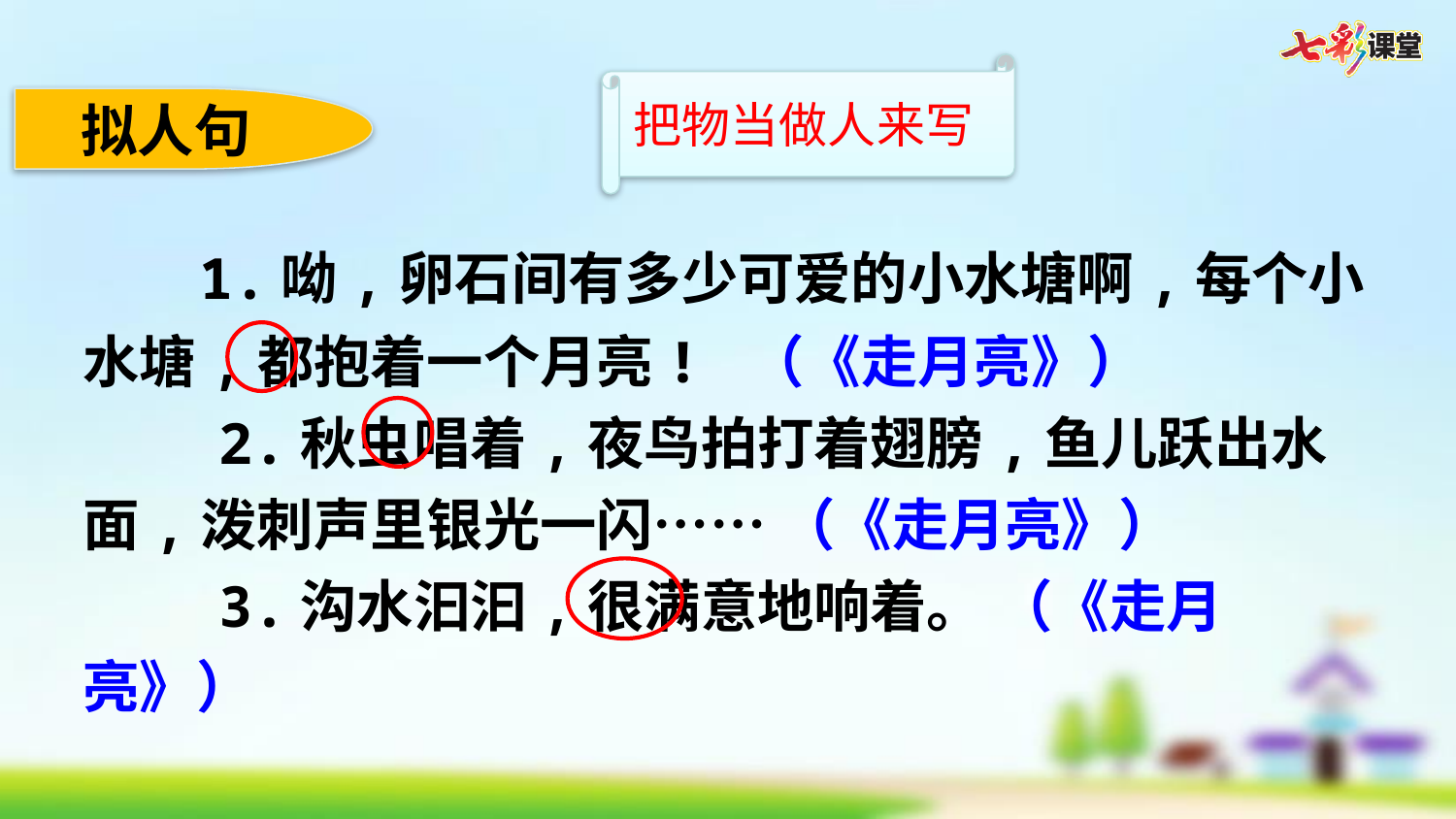

把物当做人来写

拟人句
   1.呦,卵石间有多少可爱的小水塘啊,每个小水塘,都抱着一个月亮! （《走月亮》）
    2.秋虫唱着,夜鸟拍打着翅膀,鱼儿跃出水面,泼刺声里银光一闪…… （《走月亮》）
    3.沟水汩汩,很满意地响着。 （《走月亮》）